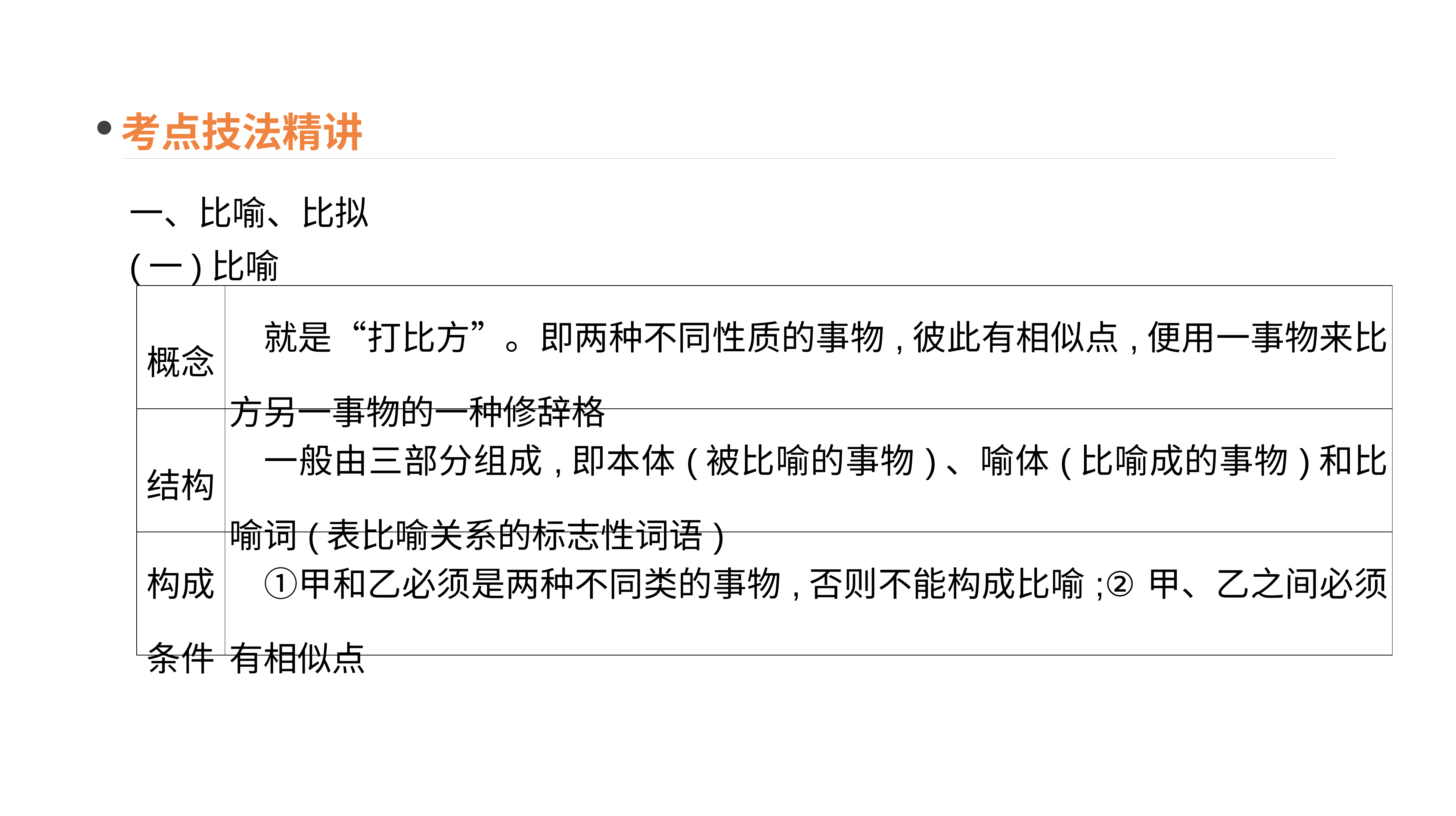

考点技法精讲

一、比喻、比拟
(一)比喻
| 概念 | 就是“打比方”。即两种不同性质的事物,彼此有相似点,便用一事物来比方另一事物的一种修辞格 |
| --- | --- |
| 结构 | 一般由三部分组成,即本体(被比喻的事物)、喻体(比喻成的事物)和比喻词(表比喻关系的标志性词语) |
| 构成 条件 | ①甲和乙必须是两种不同类的事物,否则不能构成比喻;②甲、乙之间必须有相似点 |